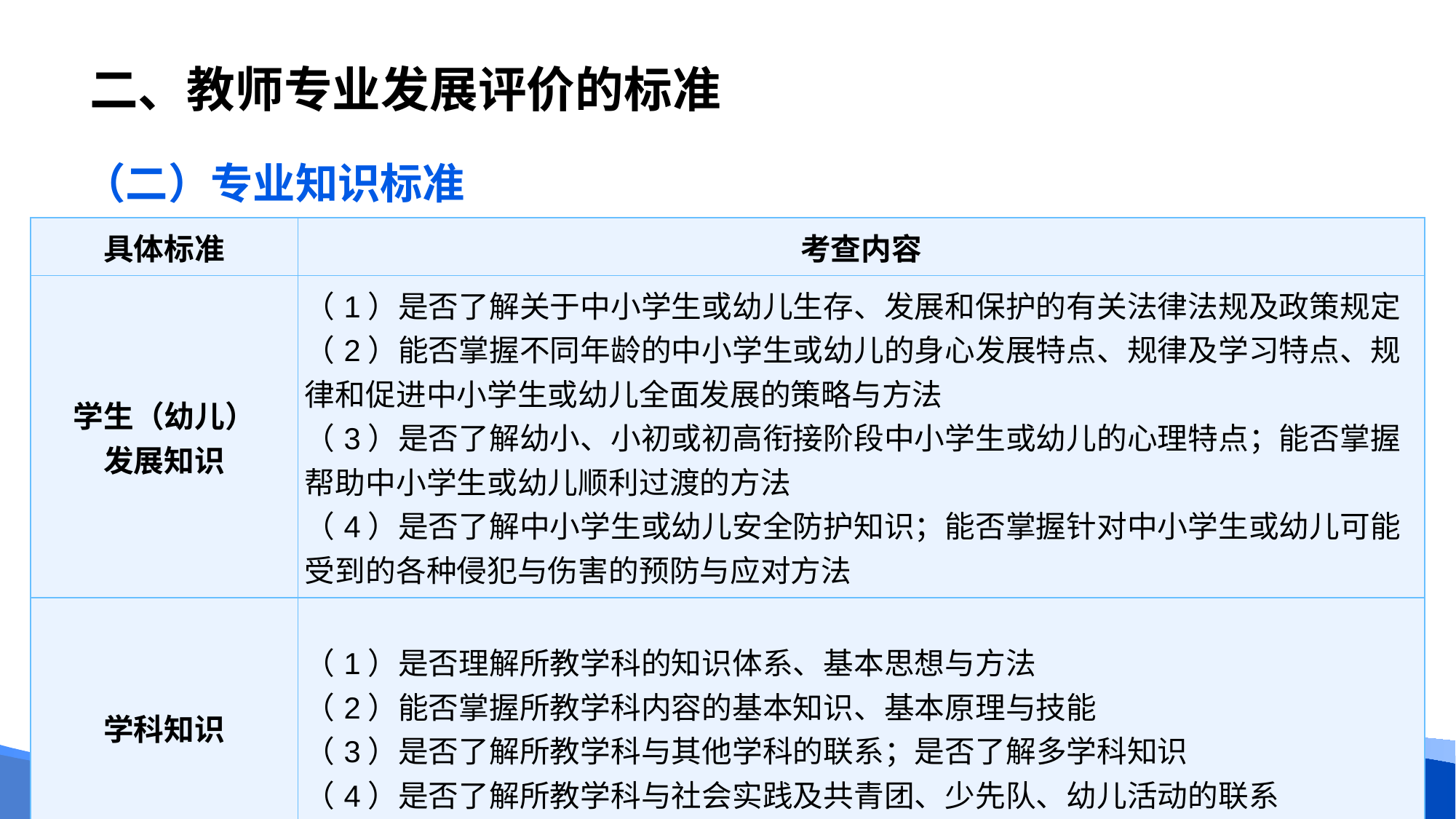

# 二、教师专业发展评价的标准
（二）专业知识标准
| 具体标准 | 考查内容 |
| --- | --- |
| 学生（幼儿） 发展知识 | （1）是否了解关于中小学生或幼儿生存、发展和保护的有关法律法规及政策规定 （2）能否掌握不同年龄的中小学生或幼儿的身心发展特点、规律及学习特点、规律和促进中小学生或幼儿全面发展的策略与方法 （3）是否了解幼小、小初或初高衔接阶段中小学生或幼儿的心理特点；能否掌握帮助中小学生或幼儿顺利过渡的方法 （4）是否了解中小学生或幼儿安全防护知识；能否掌握针对中小学生或幼儿可能受到的各种侵犯与伤害的预防与应对方法 |
| 学科知识 | （1）是否理解所教学科的知识体系、基本思想与方法 （2）能否掌握所教学科内容的基本知识、基本原理与技能 （3）是否了解所教学科与其他学科的联系；是否了解多学科知识 （4）是否了解所教学科与社会实践及共青团、少先队、幼儿活动的联系 |